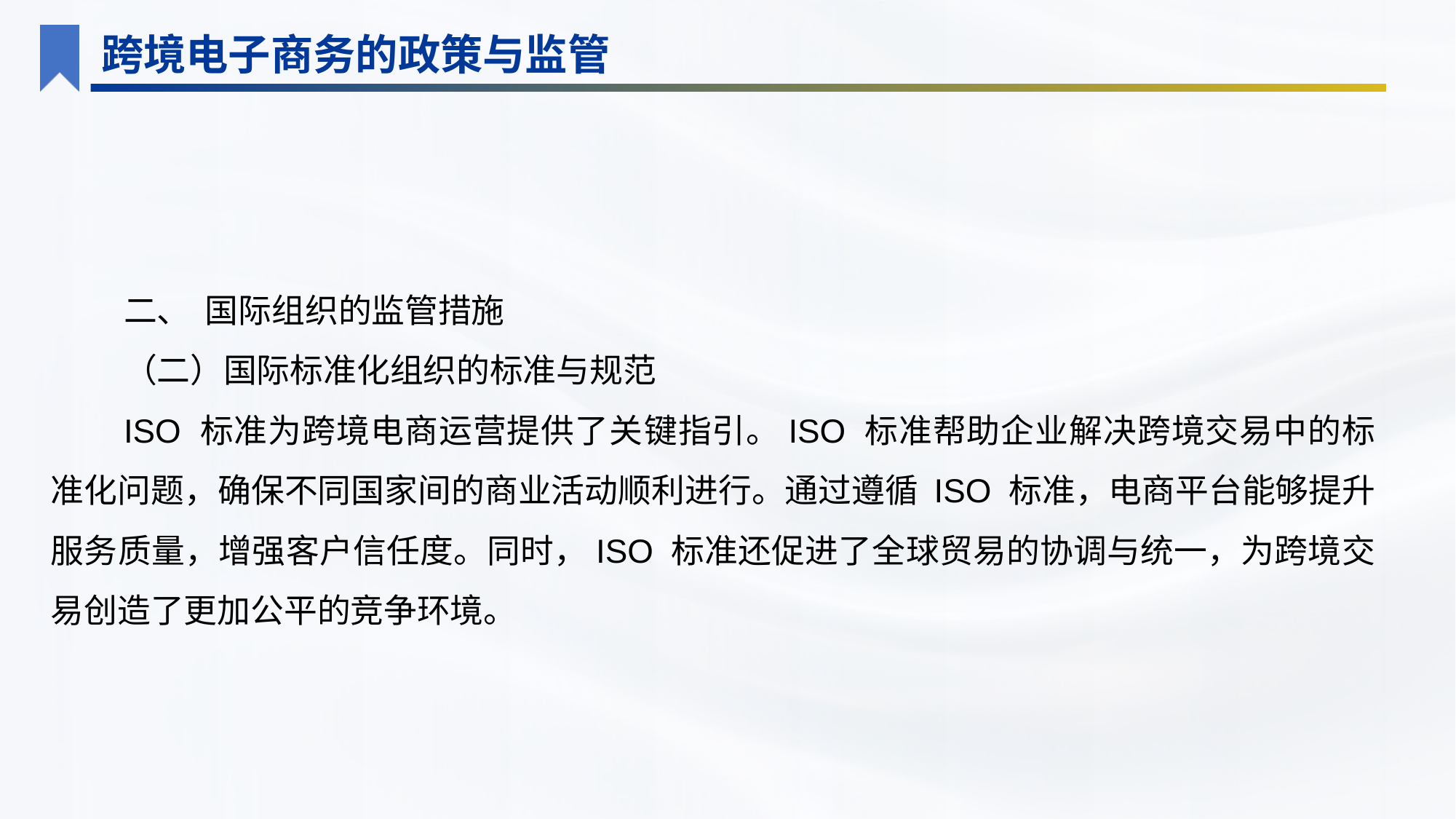

跨境电子商务的政策与监管
二、  国际组织的监管措施
（二）国际标准化组织的标准与规范
ISO 标准为跨境电商运营提供了关键指引。ISO 标准帮助企业解决跨境交易中的标准化问题，确保不同国家间的商业活动顺利进行。通过遵循 ISO 标准，电商平台能够提升服务质量，增强客户信任度。同时，ISO 标准还促进了全球贸易的协调与统一，为跨境交易创造了更加公平的竞争环境。